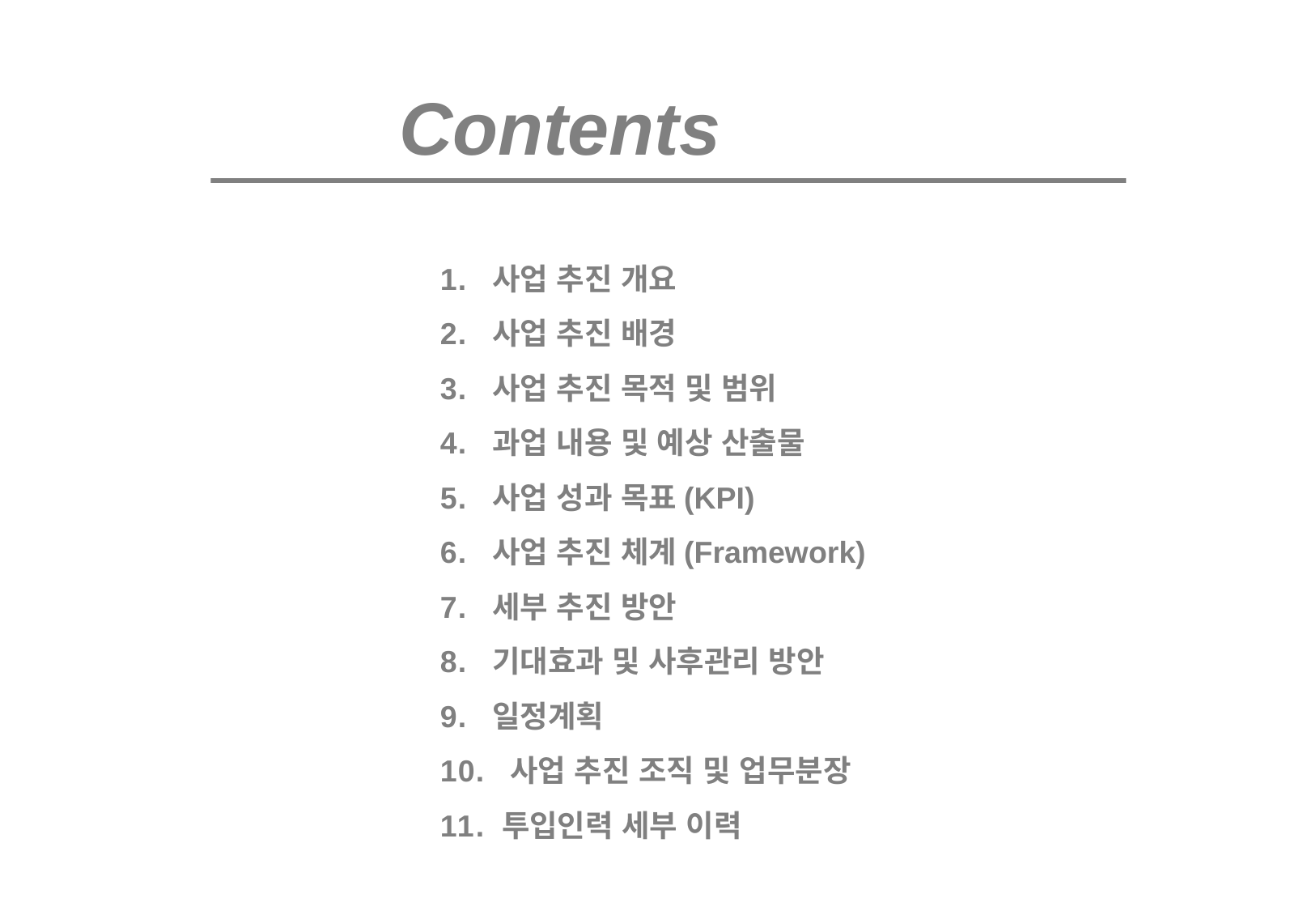

Contents

  사업 추진 개요
  사업 추진 배경
  사업 추진 목적 및 범위
  과업 내용 및 예상 산출물
  사업 성과 목표(KPI)
  사업 추진 체계(Framework)
  세부 추진 방안
  기대효과 및 사후관리 방안
  일정계획
  사업 추진 조직 및 업무분장
 투입인력 세부 이력